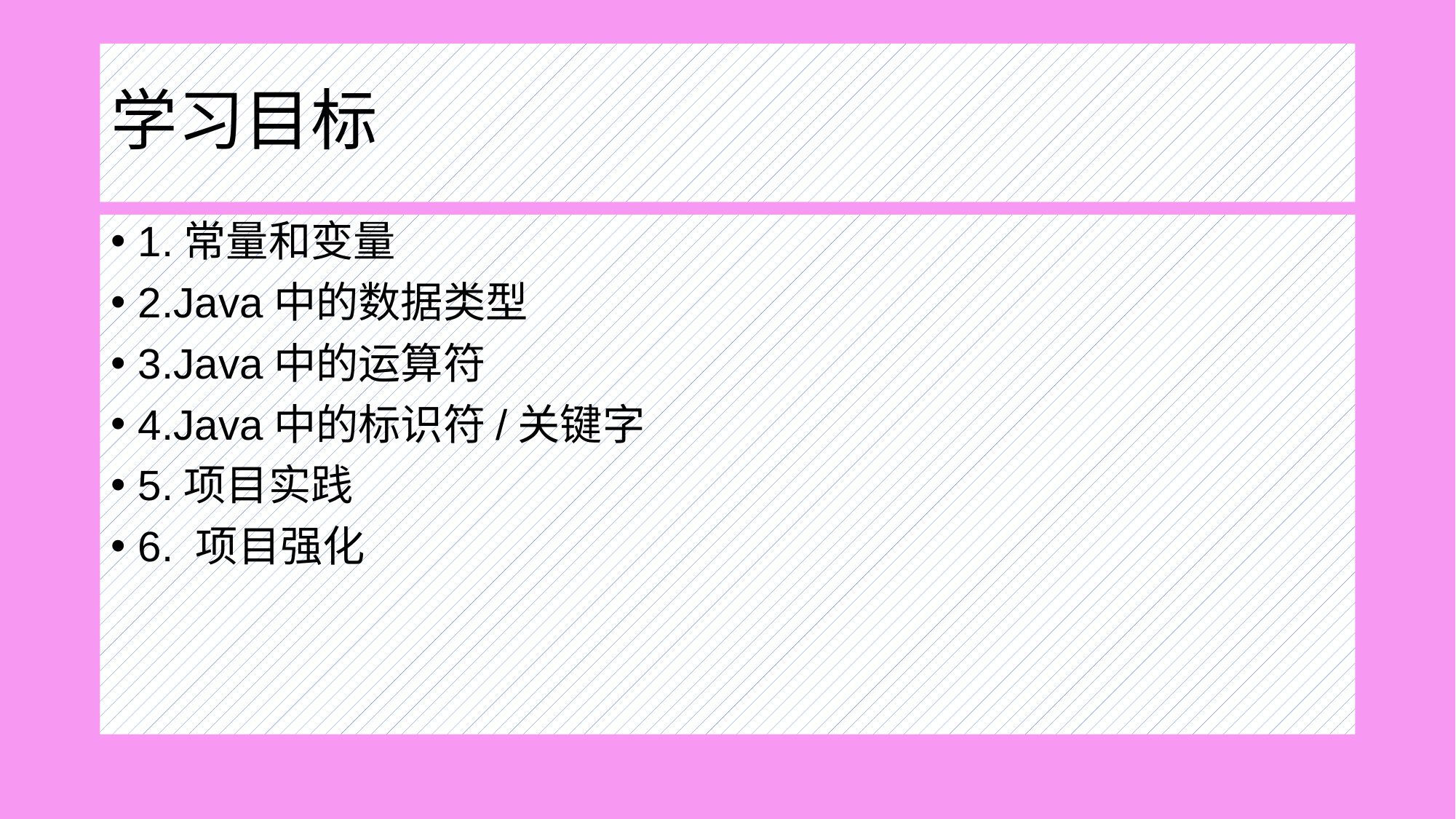

# 学习目标
1.常量和变量
2.Java中的数据类型
3.Java中的运算符
4.Java中的标识符/关键字
5.项目实践
6. 项目强化